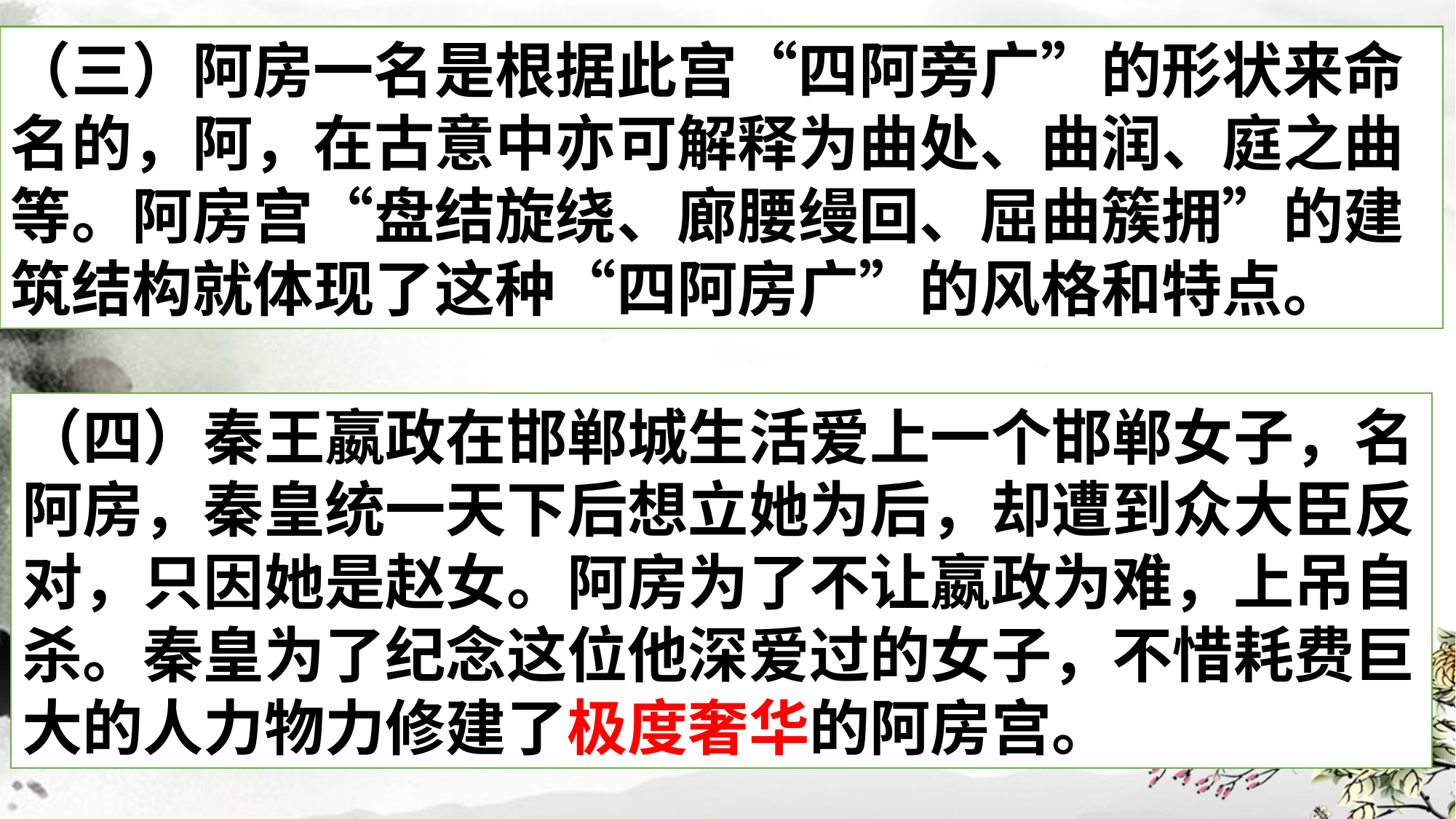

（三）阿房一名是根据此宫“四阿旁广”的形状来命名的，阿，在古意中亦可解释为曲处、曲润、庭之曲等。阿房宫“盘结旋绕、廊腰缦回、屈曲簇拥”的建筑结构就体现了这种“四阿房广”的风格和特点。
（四）秦王嬴政在邯郸城生活爱上一个邯郸女子，名阿房，秦皇统一天下后想立她为后，却遭到众大臣反对，只因她是赵女。阿房为了不让嬴政为难，上吊自杀。秦皇为了纪念这位他深爱过的女子，不惜耗费巨大的人力物力修建了极度奢华的阿房宫。